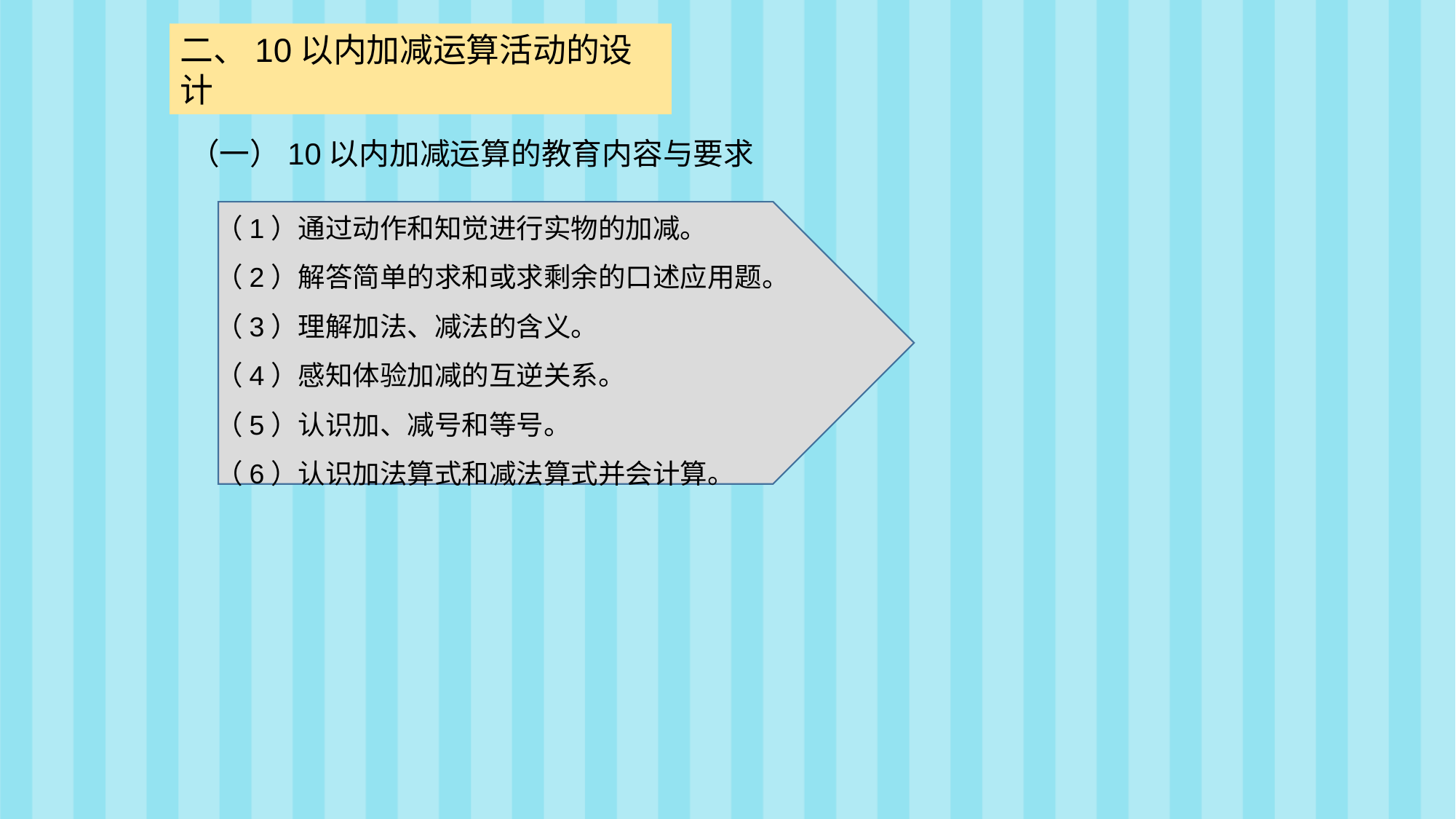

二、10以内加减运算活动的设计
（一）10以内加减运算的教育内容与要求
（1）通过动作和知觉进行实物的加减。
（2）解答简单的求和或求剩余的口述应用题。
（3）理解加法、减法的含义。
（4）感知体验加减的互逆关系。
（5）认识加、减号和等号。
（6）认识加法算式和减法算式并会计算。